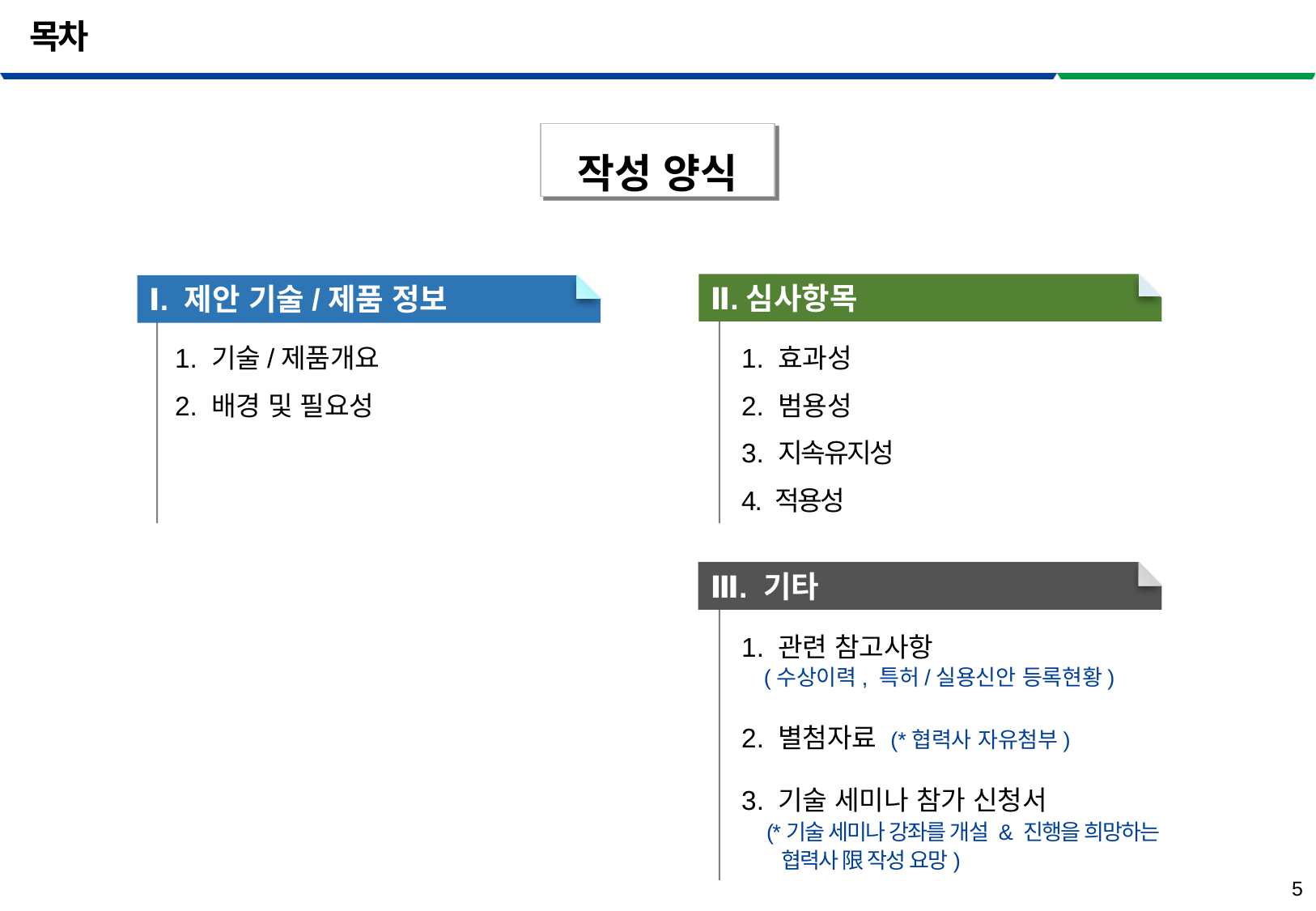

# 목차
작성 양식

Ⅱ.심사항목

Ⅰ. 제안 기술/제품 정보

1. 기술/제품개요
2. 배경 및 필요성

1. 효과성
2. 범용성
3. 지속유지성
4. 적용성

Ⅲ. 기타

1. 관련 참고사항
   (수상이력, 특허/실용신안 등록현황)
2. 별첨자료 (*협력사 자유첨부)
3. 기술 세미나 참가 신청서
     (*기술 세미나 강좌를 개설 & 진행을 희망하는
       협력사 限 작성 요망)